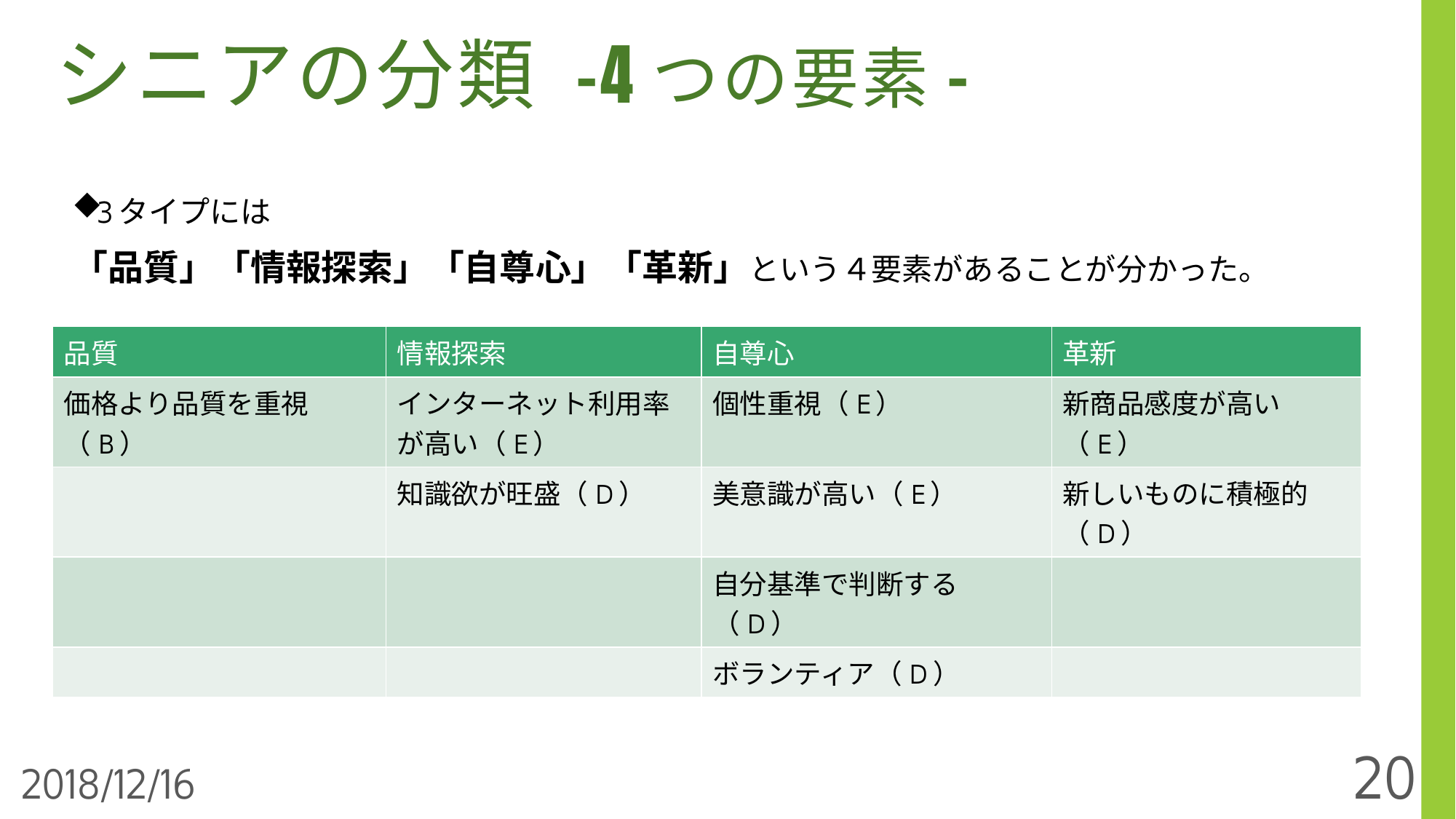

シニアの分類 -4つの要素-
3タイプには
「品質」「情報探索」「自尊心」「革新」という４要素があることが分かった。
| 品質 | 情報探索 | 自尊心 | 革新 |
| --- | --- | --- | --- |
| 価格より品質を重視（B） | インターネット利用率が高い（E） | 個性重視（E） | 新商品感度が高い（E） |
|  | 知識欲が旺盛（D） | 美意識が高い（E） | 新しいものに積極的（D） |
|  |  | 自分基準で判断する（D） |  |
|  |  | ボランティア（D） |  |
20
2018/12/16